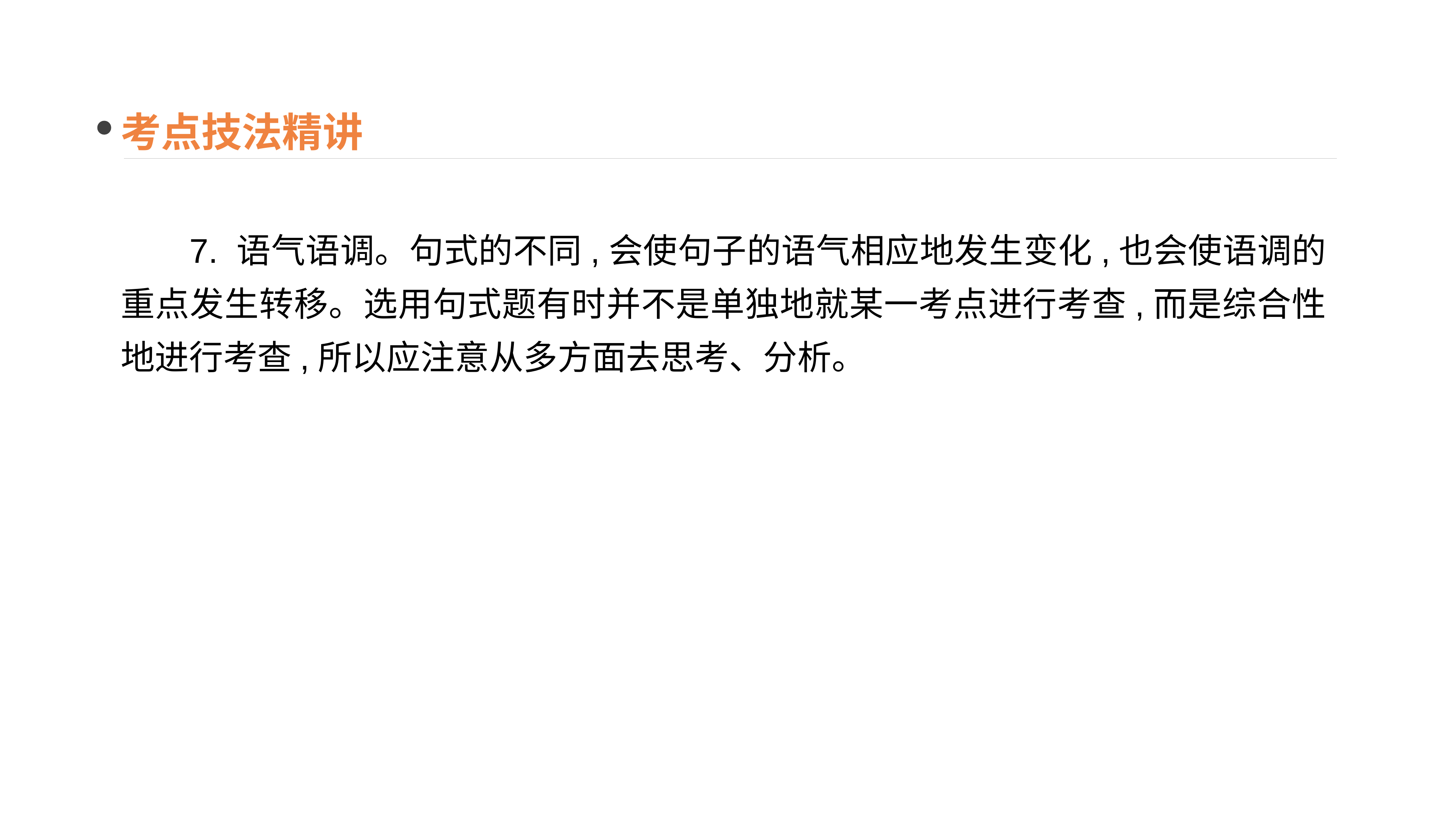

考点技法精讲

       7. 语气语调。句式的不同,会使句子的语气相应地发生变化,也会使语调的重点发生转移。选用句式题有时并不是单独地就某一考点进行考查,而是综合性地进行考查,所以应注意从多方面去思考、分析。